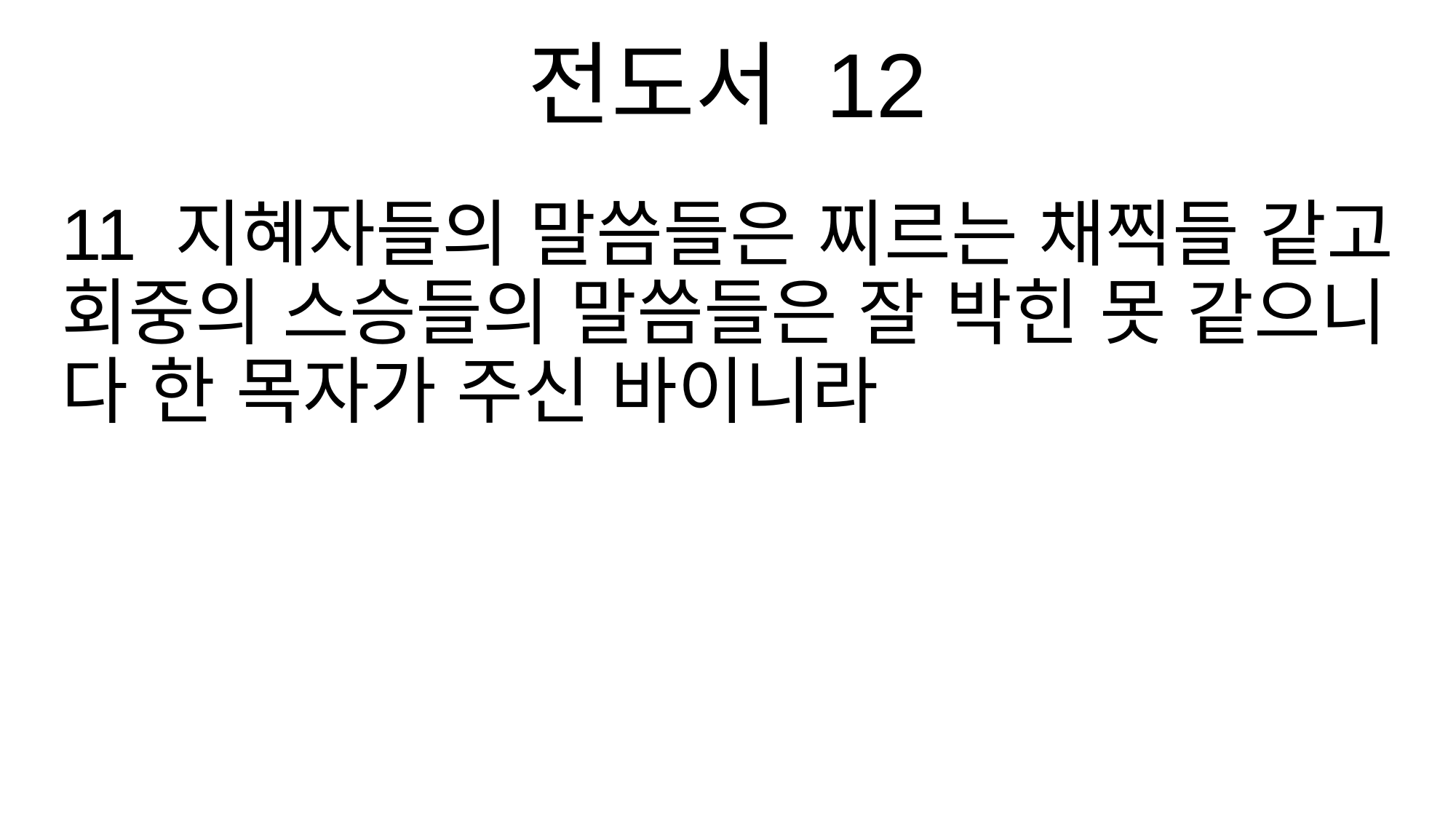

전도서 12
11 지혜자들의 말씀들은 찌르는 채찍들 같고 회중의 스승들의 말씀들은 잘 박힌 못 같으니 다 한 목자가 주신 바이니라